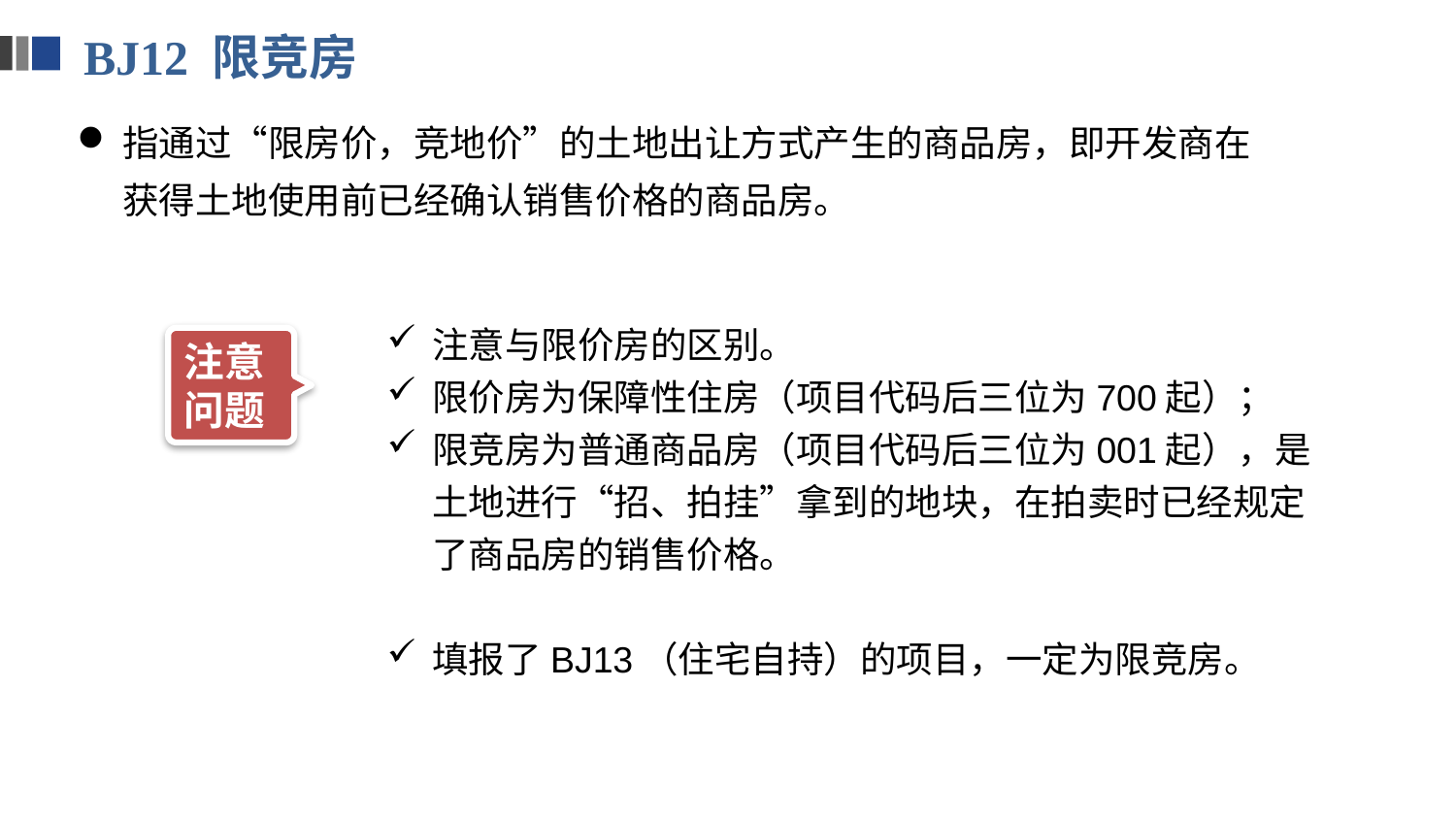

BJ12 限竞房

指通过“限房价，竞地价”的土地出让方式产生的商品房，即开发商在获得土地使用前已经确认销售价格的商品房。

注意与限价房的区别。
限价房为保障性住房（项目代码后三位为700起）；
限竞房为普通商品房（项目代码后三位为001起），是土地进行“招、拍挂”拿到的地块，在拍卖时已经规定了商品房的销售价格。

填报了BJ13（住宅自持）的项目，一定为限竞房。

注意问题
历史
现状